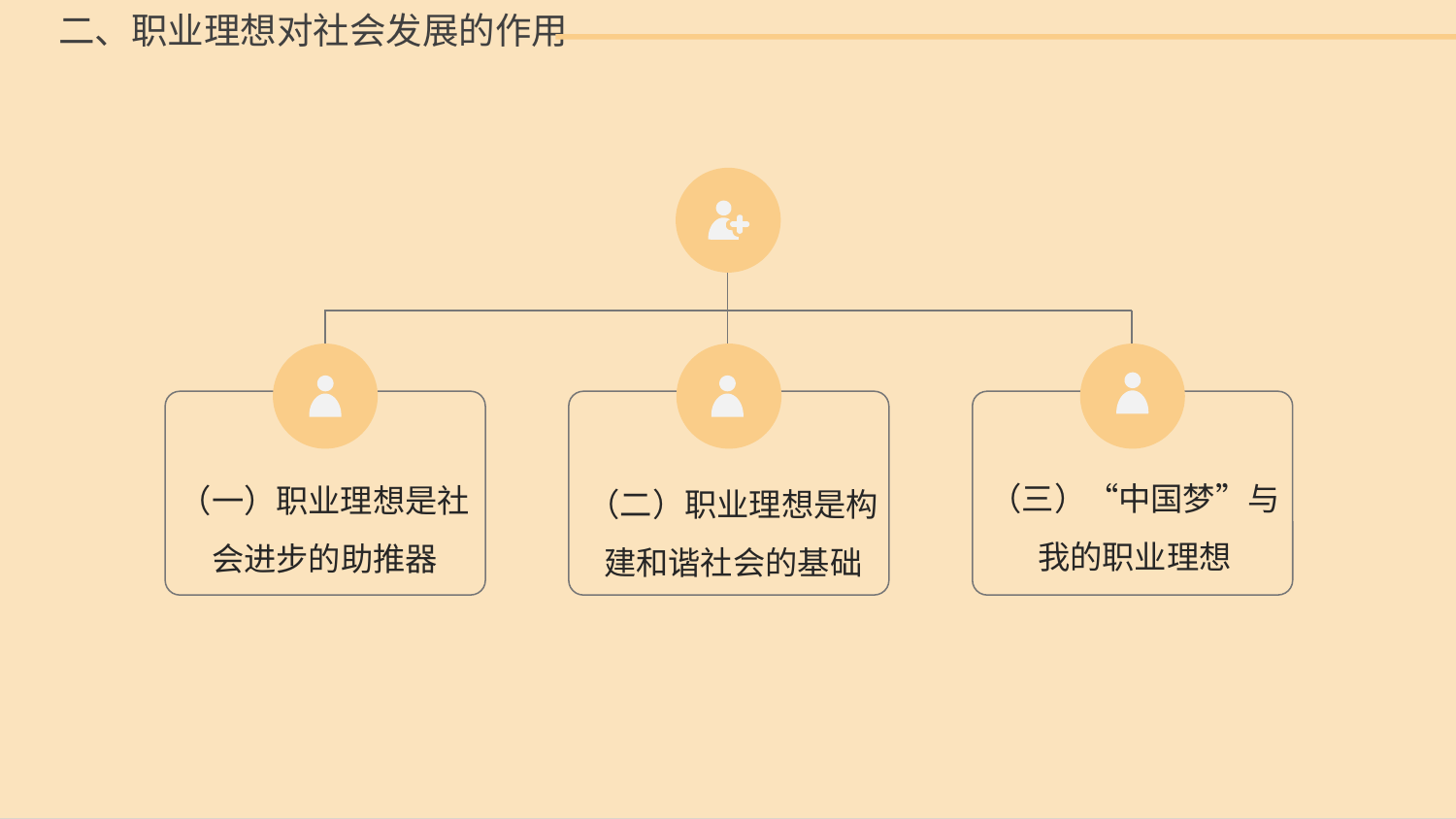

二、职业理想对社会发展的作用

（三）“中国梦”与我的职业理想
（一）职业理想是社会进步的助推器
（二）职业理想是构建和谐社会的基础